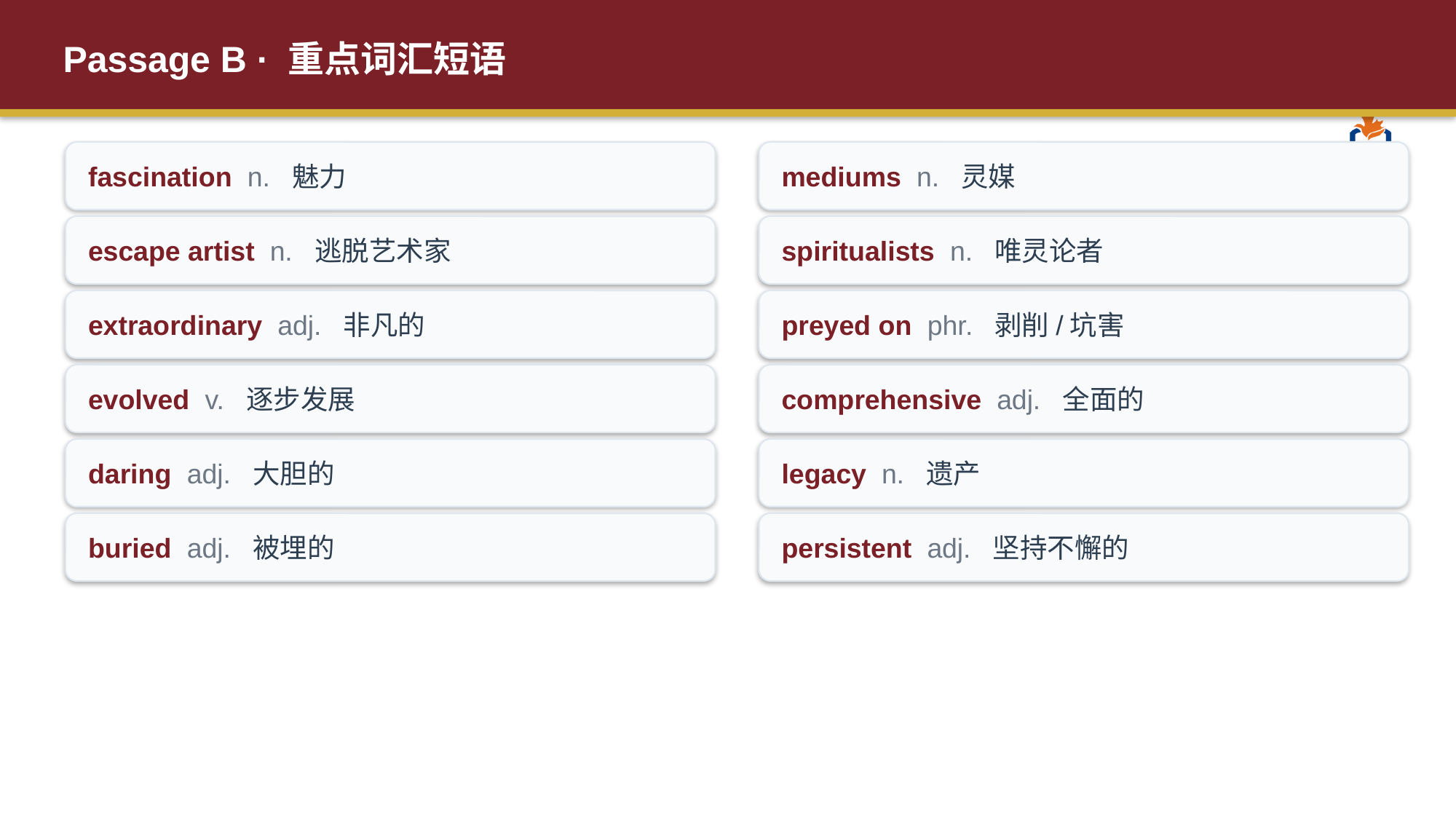

Passage B · 重点词汇短语

fascination  n.  魅力

mediums  n.  灵媒

escape artist  n.  逃脱艺术家

spiritualists  n.  唯灵论者

extraordinary  adj.  非凡的

preyed on  phr.  剥削/坑害

evolved  v.  逐步发展

comprehensive  adj.  全面的

daring  adj.  大胆的

legacy  n.  遗产

buried  adj.  被埋的

persistent  adj.  坚持不懈的